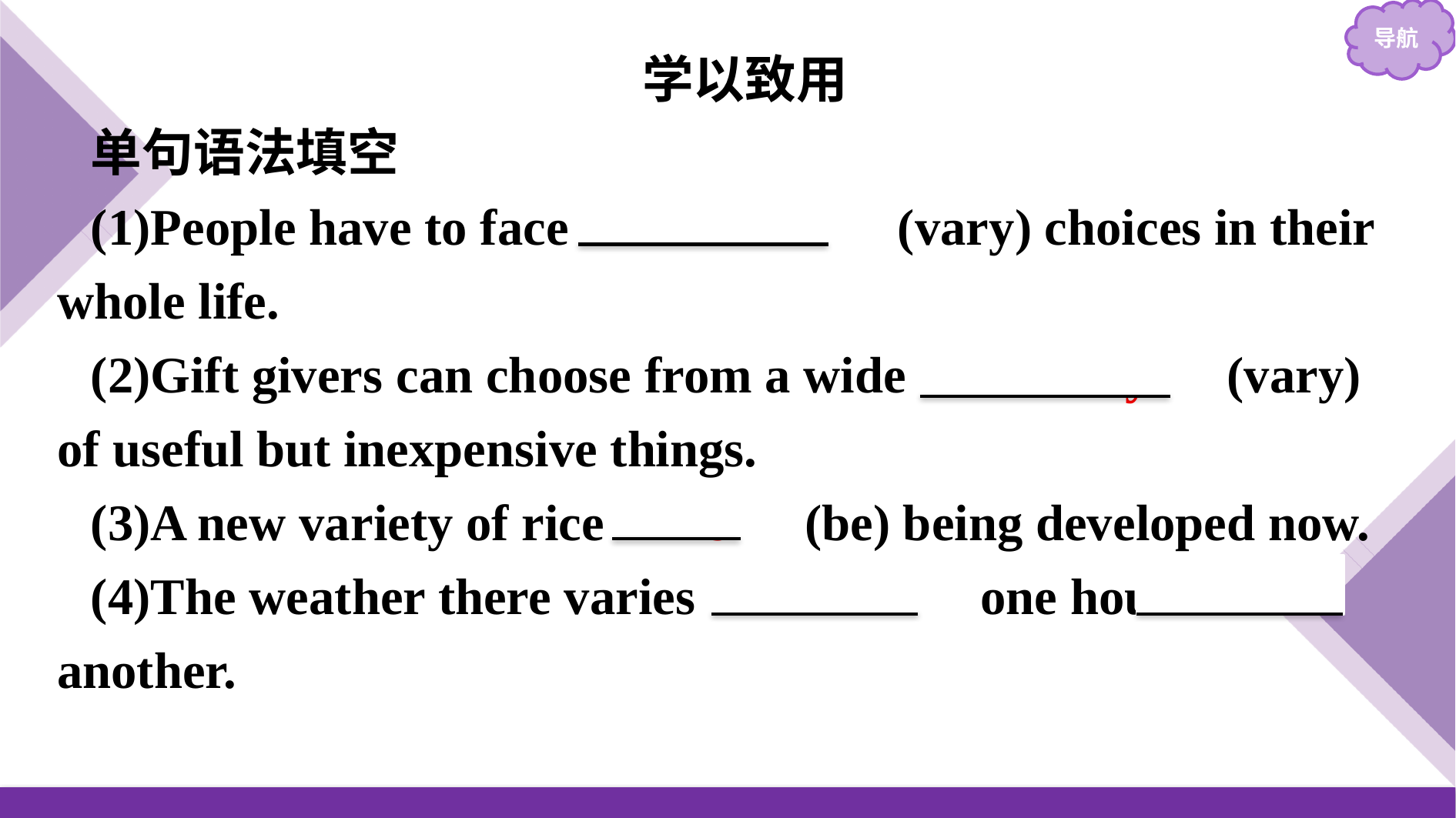

学以致用
单句语法填空
(1)People have to face 　various　(vary) choices in their whole life.
(2)Gift givers can choose from a wide 　variety　(vary) of useful but inexpensive things.
(3)A new variety of rice 　is　(be) being developed now.
(4)The weather there varies 　from　 one hour 　to　 another.